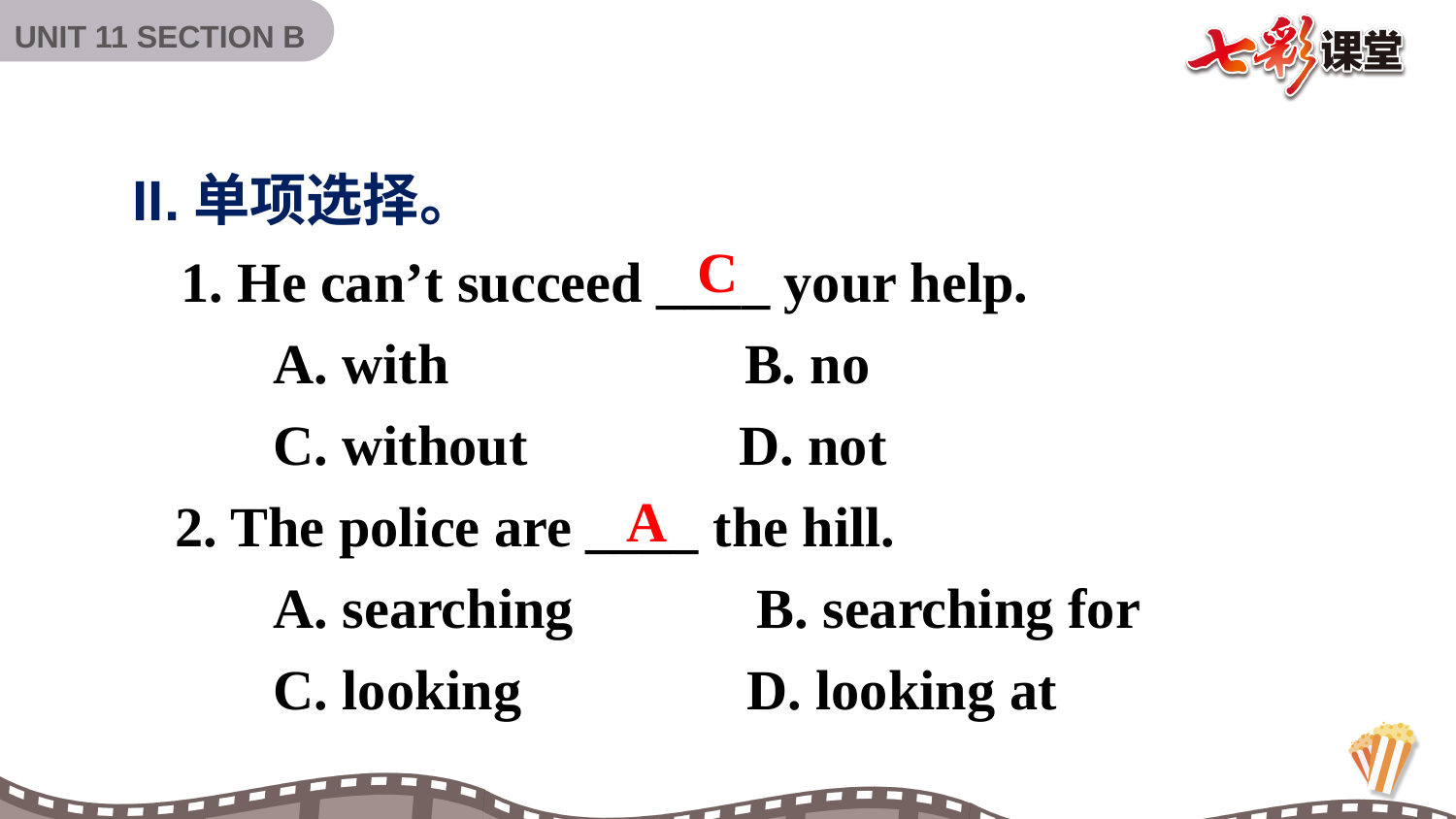

II.单项选择。
    1. He can’t succeed ____ your help.
          A. with                     B. no
          C. without               D. not
   2. The police are ____ the hill.
          A. searching             B. searching for
          C. looking                D. looking at
C
A